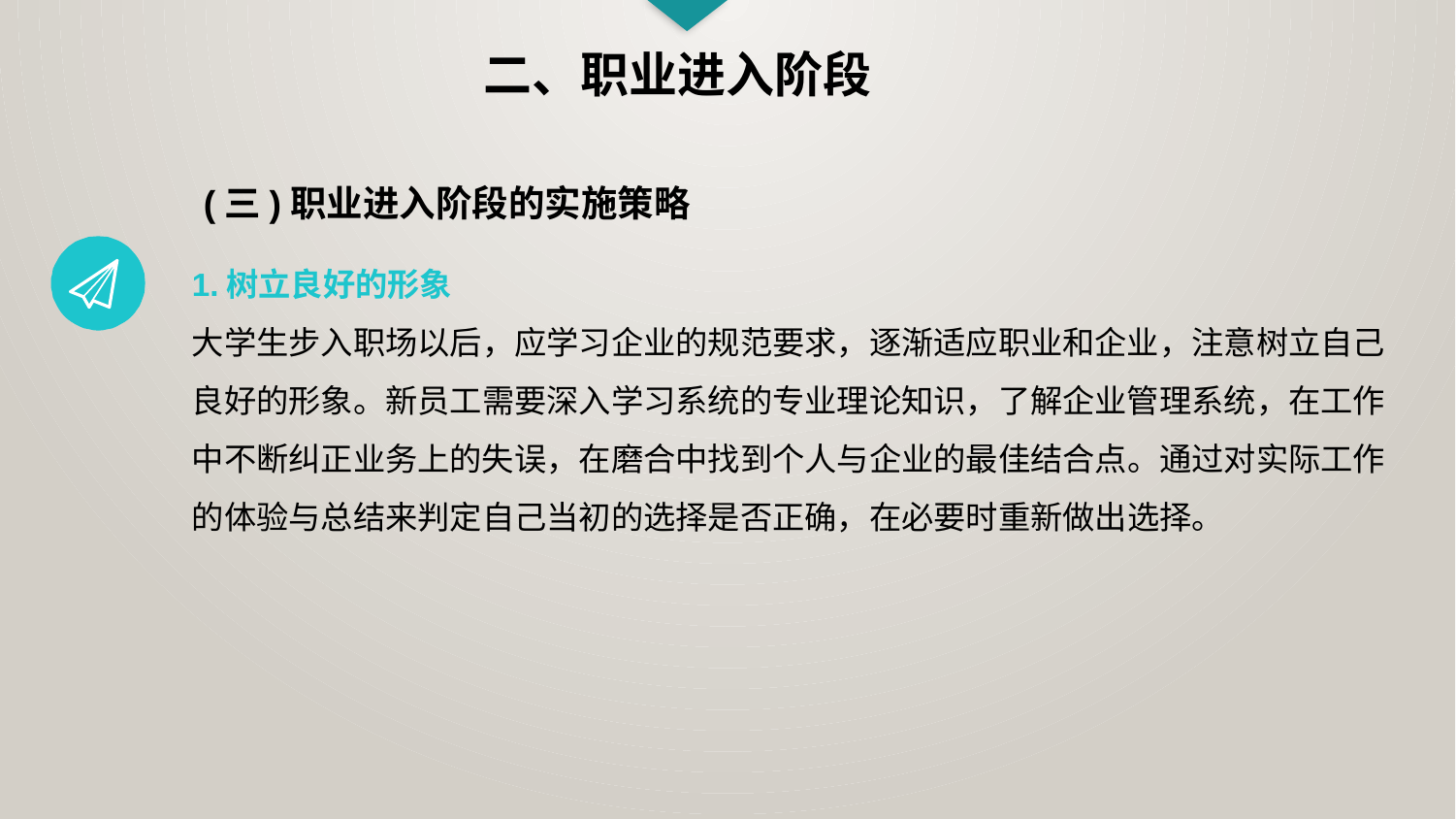

二、职业进入阶段
(三)职业进入阶段的实施策略

1.树立良好的形象
大学生步入职场以后，应学习企业的规范要求，逐渐适应职业和企业，注意树立自己良好的形象。新员工需要深入学习系统的专业理论知识，了解企业管理系统，在工作中不断纠正业务上的失误，在磨合中找到个人与企业的最佳结合点。通过对实际工作的体验与总结来判定自己当初的选择是否正确，在必要时重新做出选择。

34